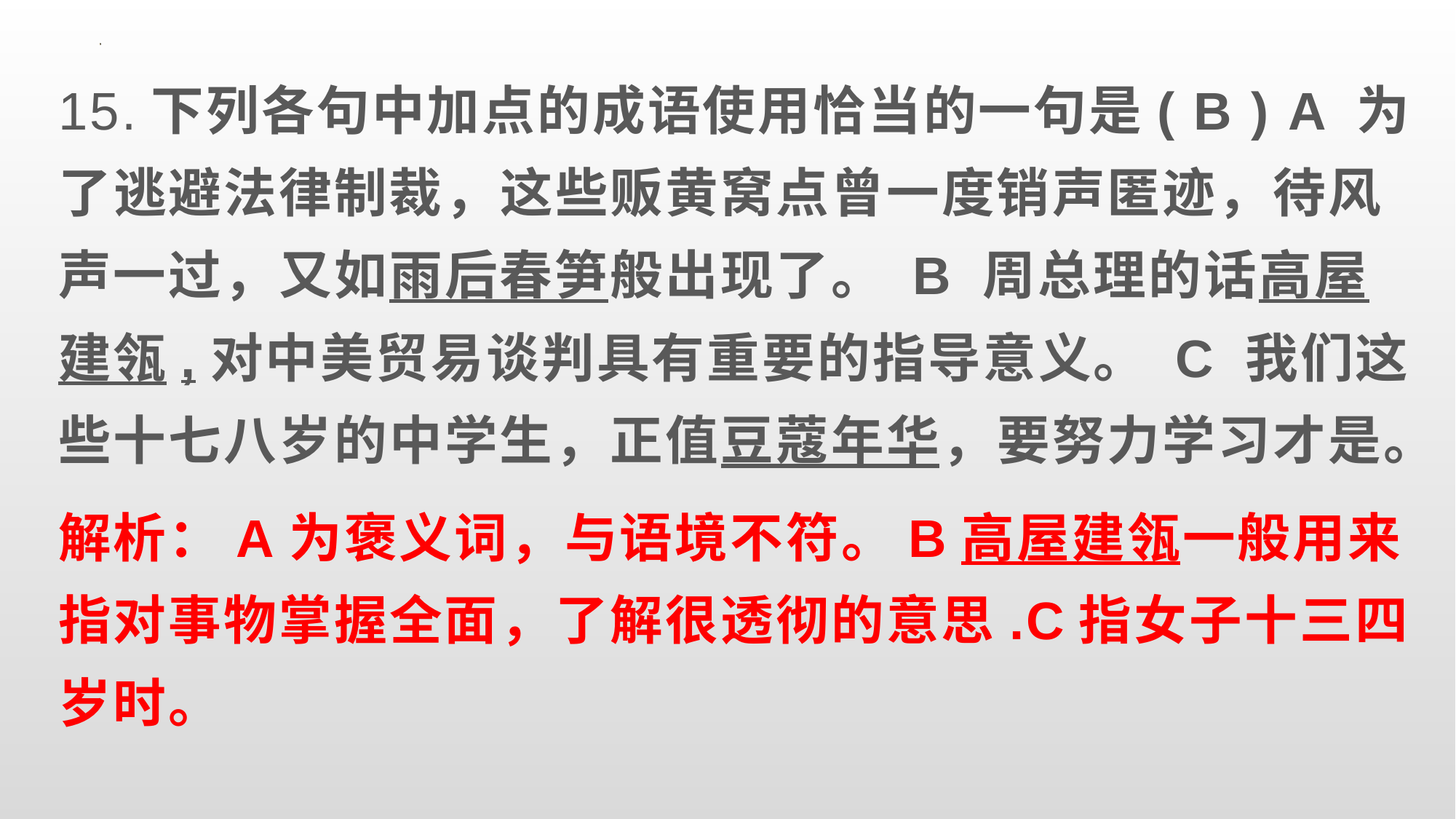

15.下列各句中加点的成语使用恰当的一句是( B ) A 为了逃避法律制裁，这些贩黄窝点曾一度销声匿迹，待风声一过，又如雨后春笋般出现了。 B 周总理的话高屋建瓴,对中美贸易谈判具有重要的指导意义。 C 我们这些十七八岁的中学生，正值豆蔻年华，要努力学习才是。
解析：A为褒义词，与语境不符。B高屋建瓴一般用来指对事物掌握全面，了解很透彻的意思.C指女子十三四岁时。